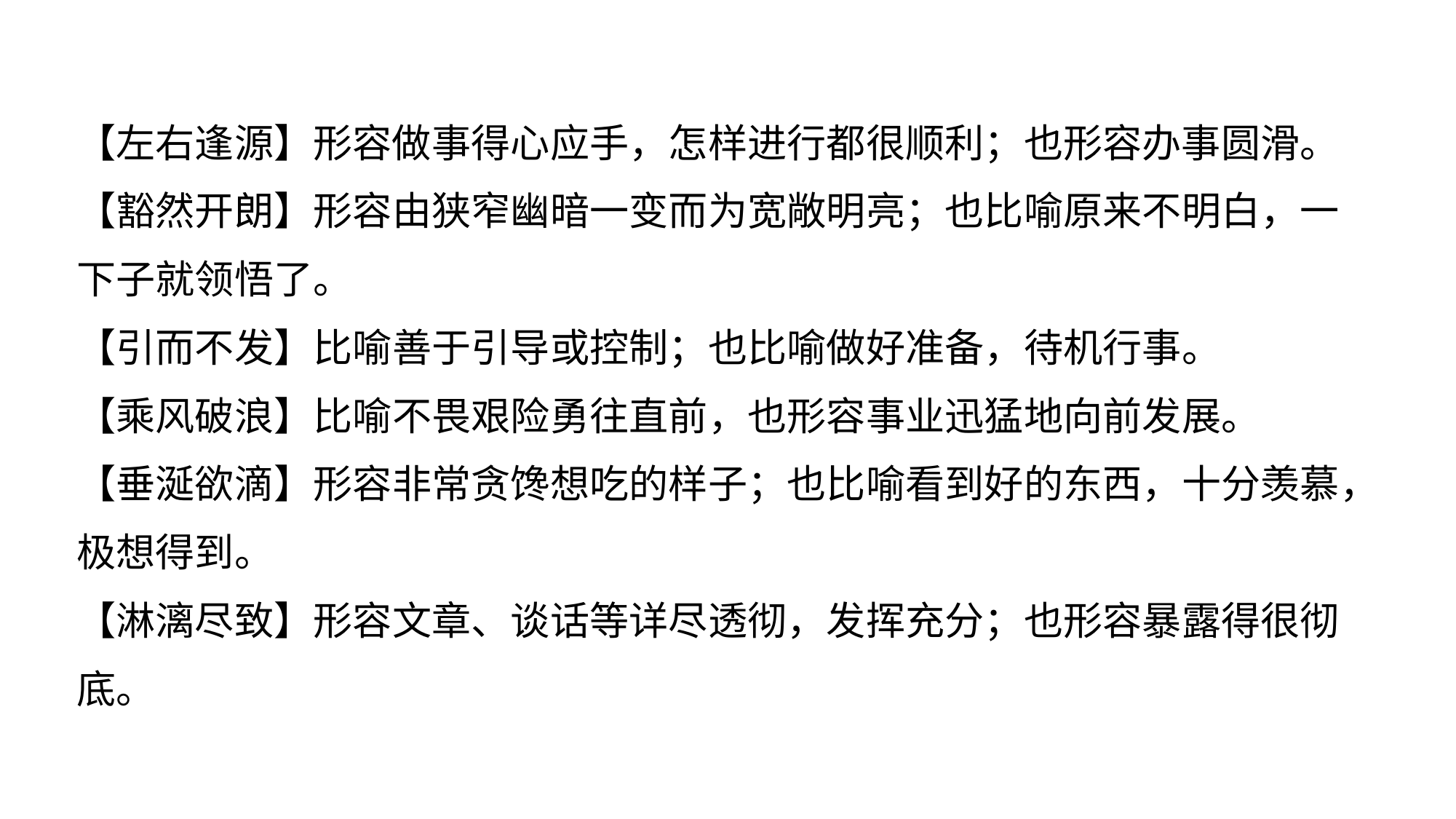

【左右逢源】形容做事得心应手，怎样进行都很顺利；也形容办事圆滑。
【豁然开朗】形容由狭窄幽暗一变而为宽敞明亮；也比喻原来不明白，一下子就领悟了。
【引而不发】比喻善于引导或控制；也比喻做好准备，待机行事。
【乘风破浪】比喻不畏艰险勇往直前，也形容事业迅猛地向前发展。
【垂涎欲滴】形容非常贪馋想吃的样子；也比喻看到好的东西，十分羡慕，极想得到。
【淋漓尽致】形容文章、谈话等详尽透彻，发挥充分；也形容暴露得很彻底。